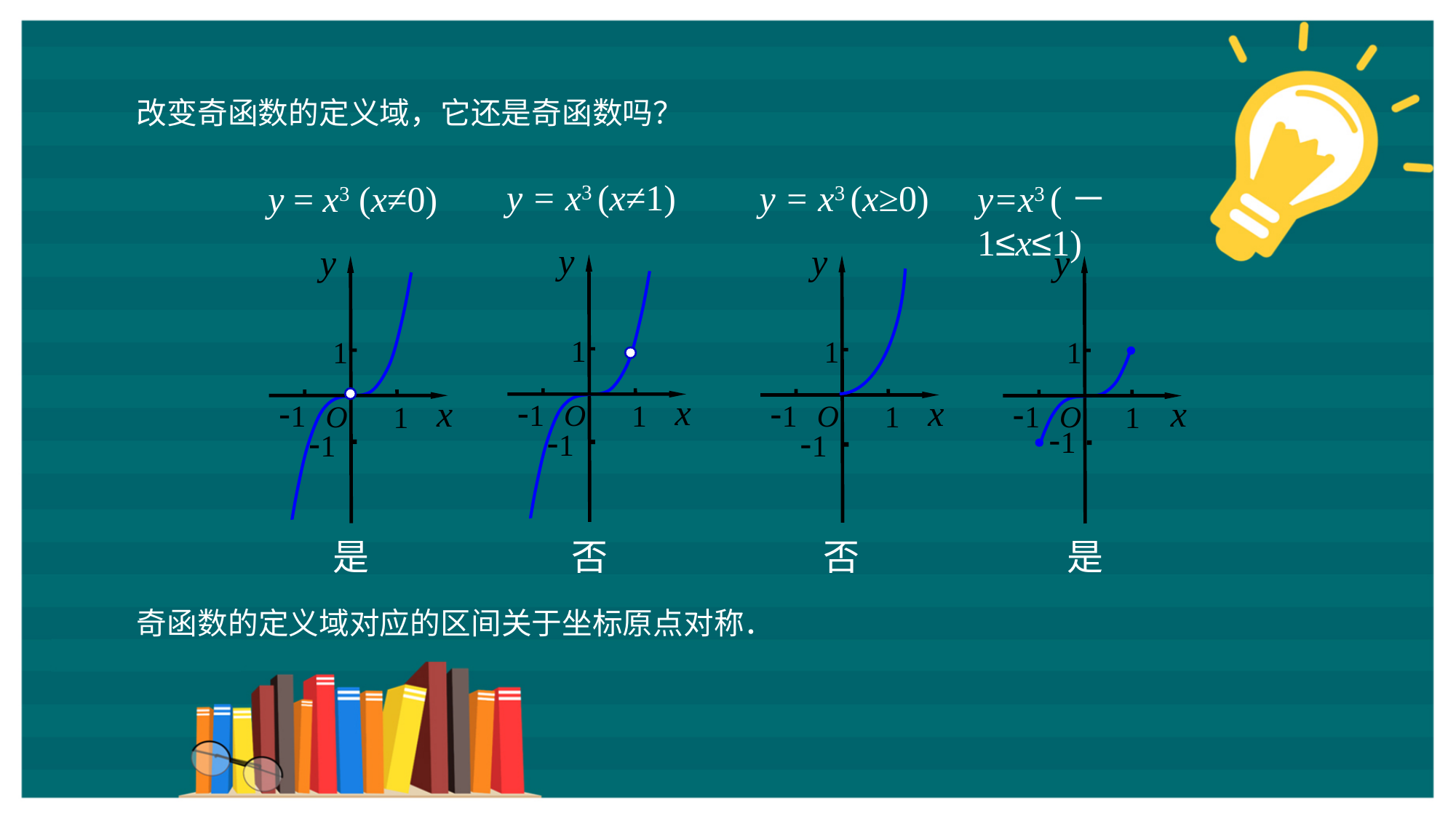

改变奇函数的定义域，它还是奇函数吗？
y = x3 (x≠1)
y

1

x
-1

O
1

-1

y = x3 (x≥0)
y

1

x
-1

O
1

-1

y = x3 (x≠0)
y

1

x
-1

O
1

-1

y=x3 (－1≤x≤1)
y

1

x
-1

O
1

-1

是
否
否
是
奇函数的定义域对应的区间关于坐标原点对称．